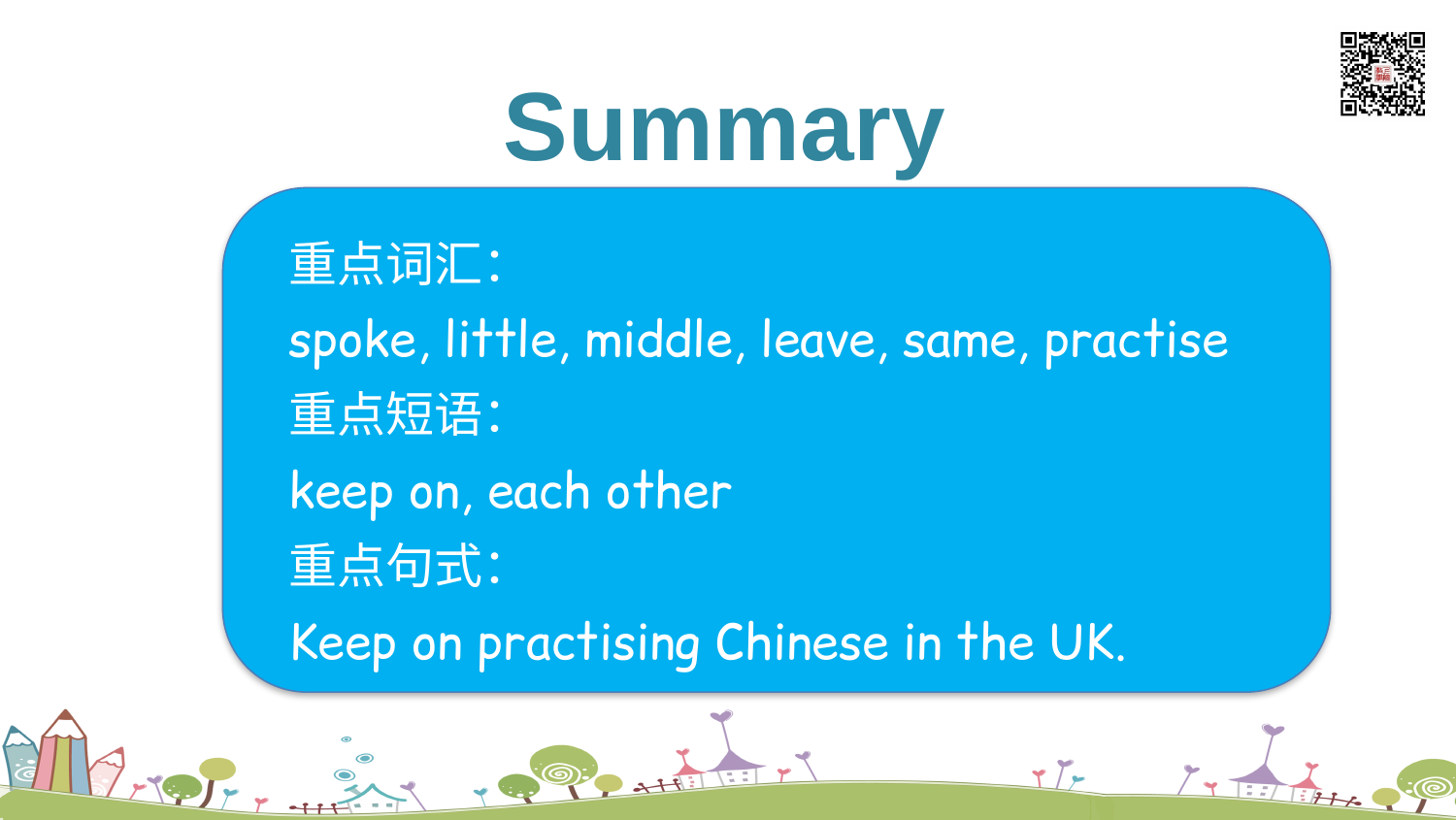

listen and say
Summary

重点词汇：
spoke, little, middle, leave, same, practise
重点短语：
keep on, each other
重点句式：
Keep on practising Chinese in the UK.